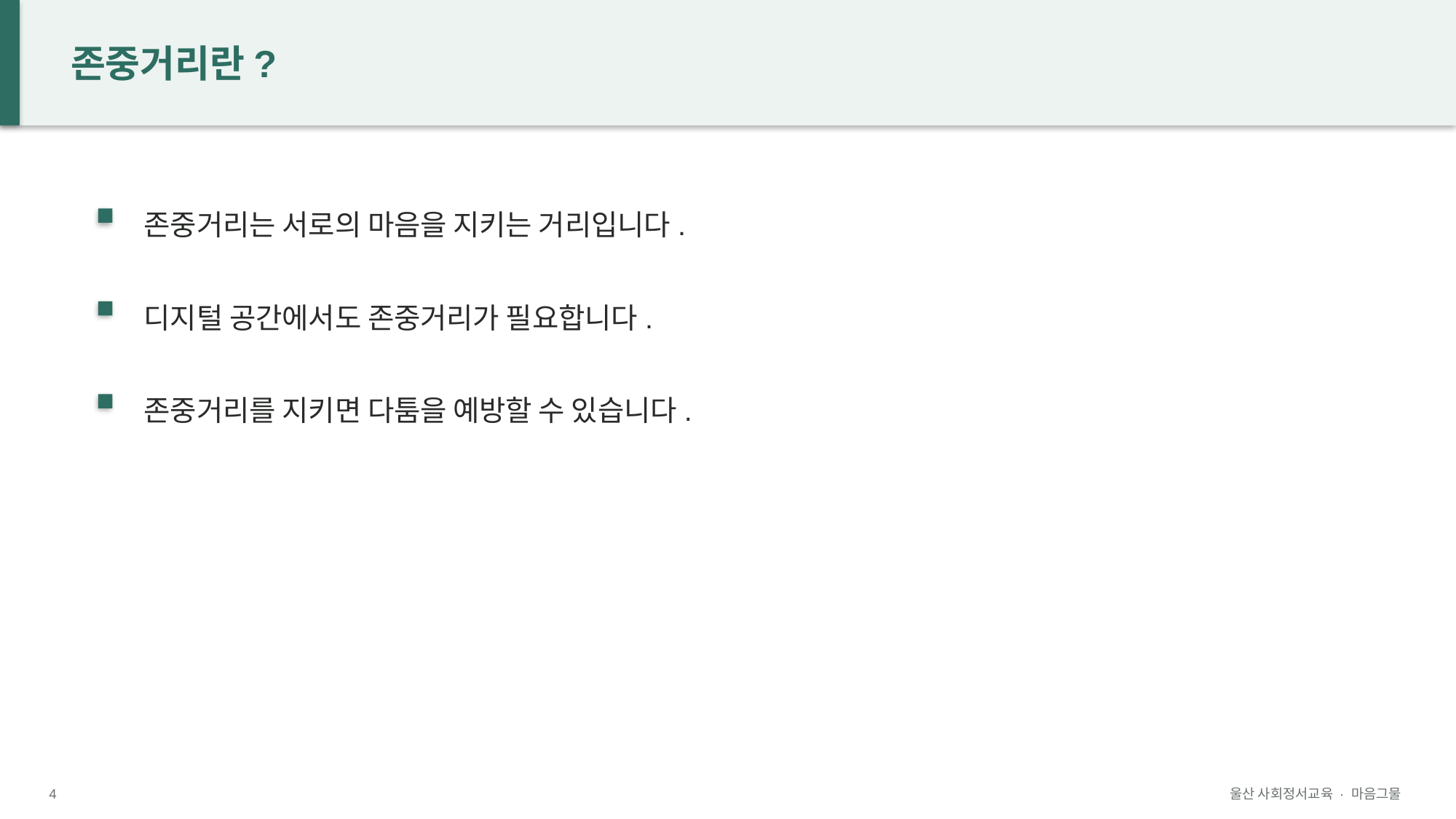

존중거리란?
존중거리는 서로의 마음을 지키는 거리입니다.

디지털 공간에서도 존중거리가 필요합니다.

존중거리를 지키면 다툼을 예방할 수 있습니다.

4
울산 사회정서교육 · 마음그물